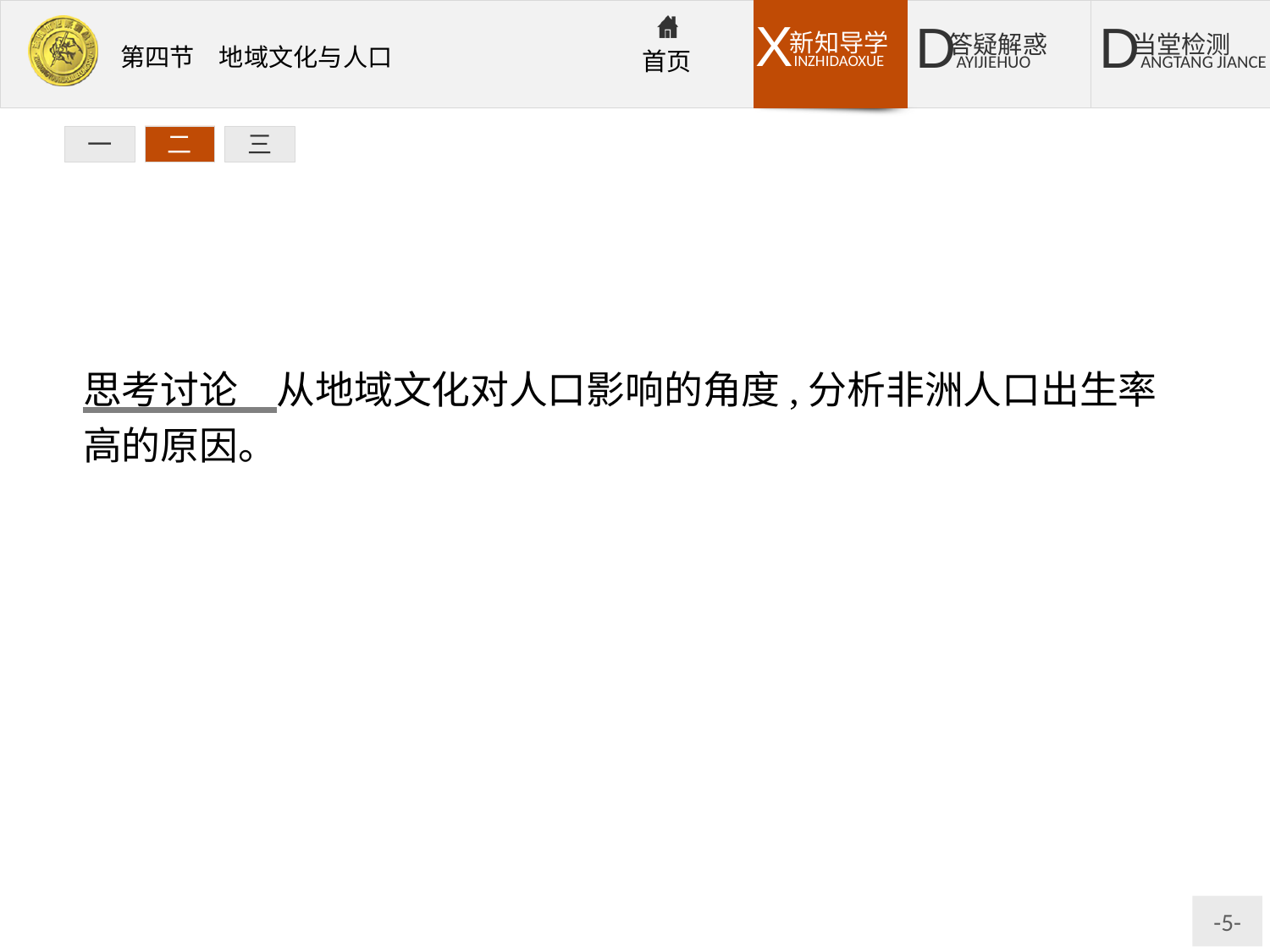

一
二
三
思考讨论　从地域文化对人口影响的角度,分析非洲人口出生率高的原因。
提示非洲许多地区初婚年龄偏低,使妇女生育年龄提前、生育时间延长;加之非洲部族众多,各部族为扩大自己的势力,多采取鼓励生育的措施。